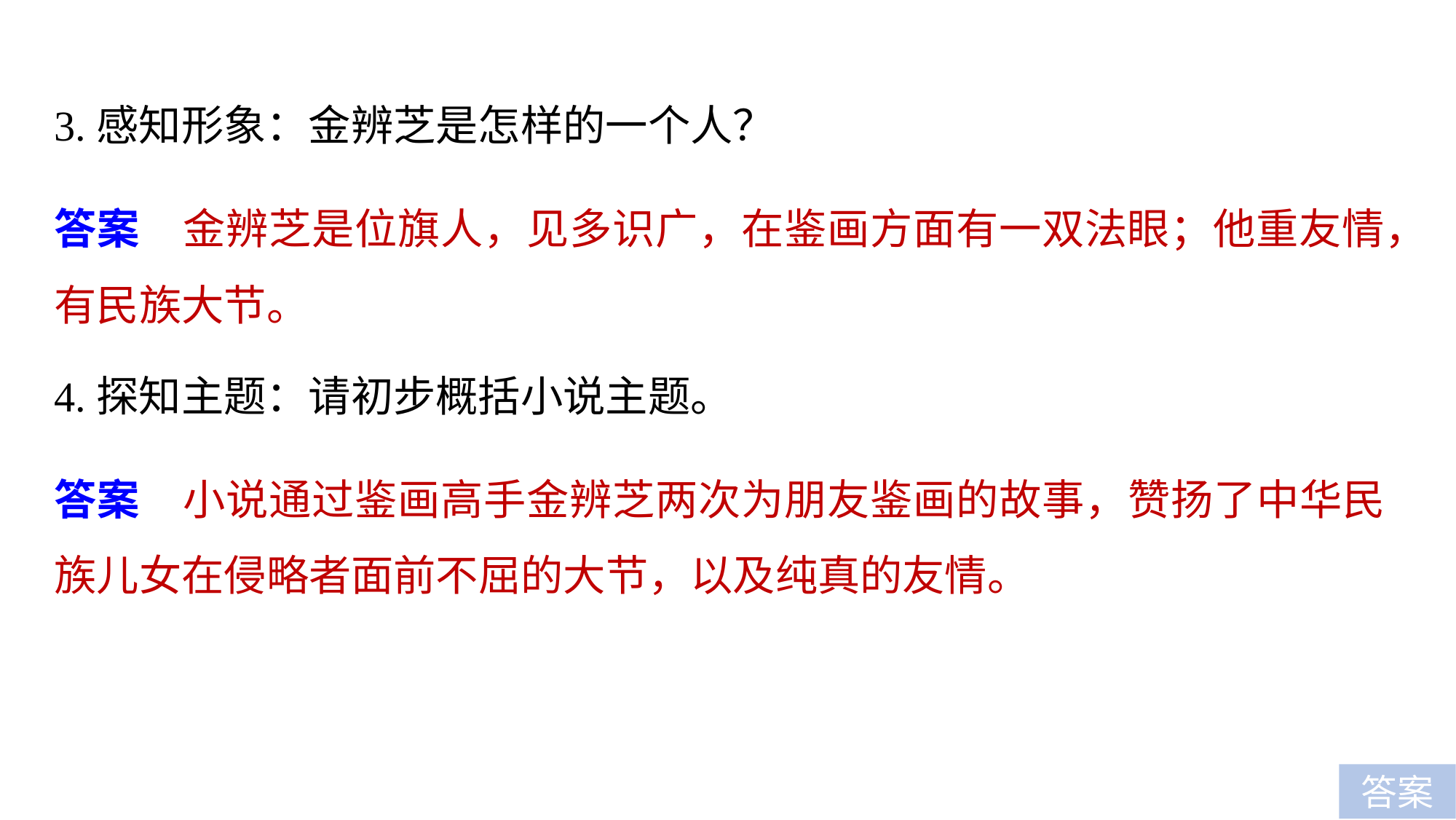

3.感知形象：金辨芝是怎样的一个人？
答案　金辨芝是位旗人，见多识广，在鉴画方面有一双法眼；他重友情，有民族大节。
4.探知主题：请初步概括小说主题。
答案　小说通过鉴画高手金辨芝两次为朋友鉴画的故事，赞扬了中华民族儿女在侵略者面前不屈的大节，以及纯真的友情。
答案